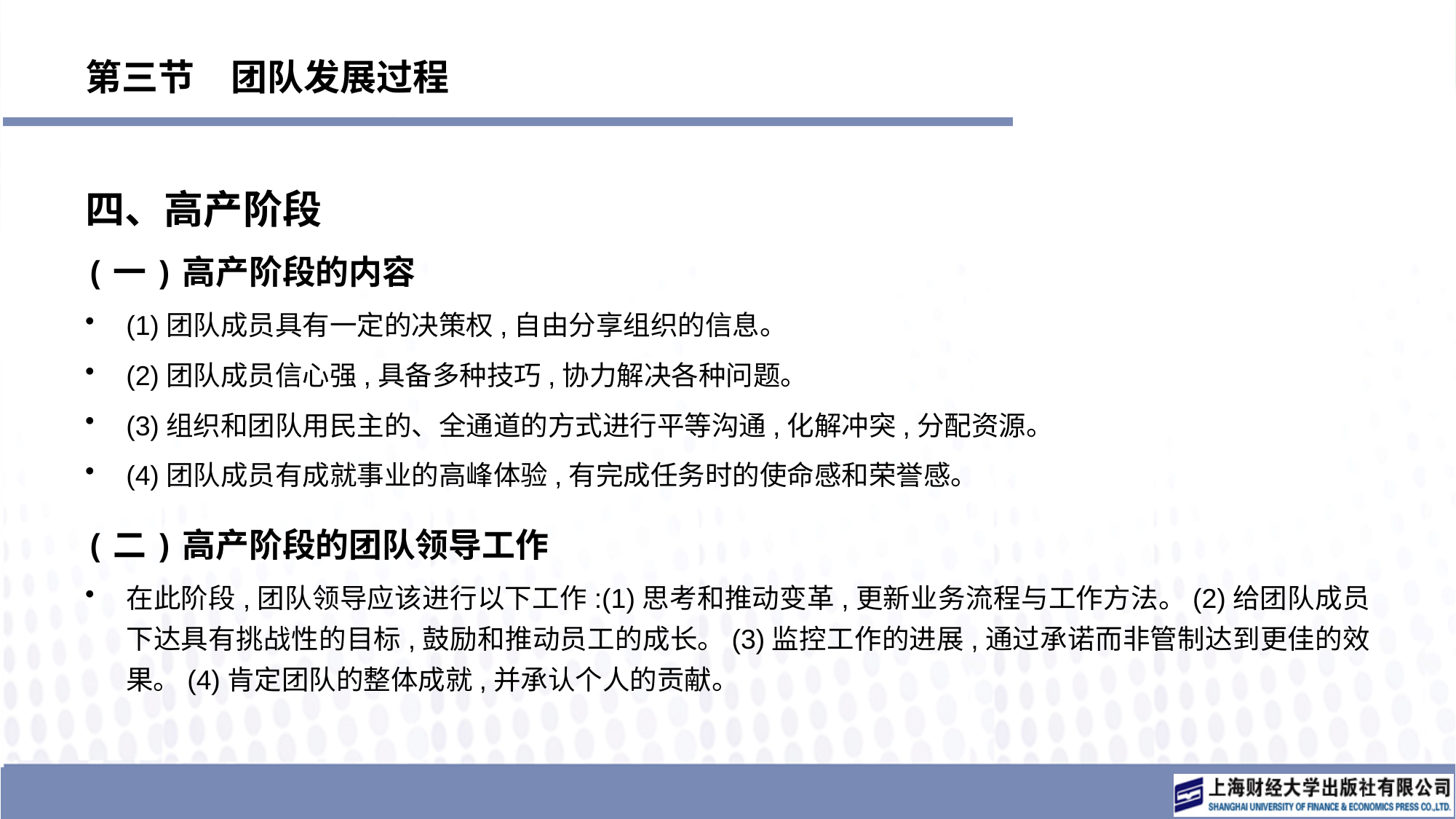

# 第三节　团队发展过程
四、高产阶段
(一)高产阶段的内容
(1)团队成员具有一定的决策权,自由分享组织的信息。
(2)团队成员信心强,具备多种技巧,协力解决各种问题。
(3)组织和团队用民主的、全通道的方式进行平等沟通,化解冲突,分配资源。
(4)团队成员有成就事业的高峰体验,有完成任务时的使命感和荣誉感。
(二)高产阶段的团队领导工作
在此阶段,团队领导应该进行以下工作:(1)思考和推动变革,更新业务流程与工作方法。(2)给团队成员下达具有挑战性的目标,鼓励和推动员工的成长。(3)监控工作的进展,通过承诺而非管制达到更佳的效果。(4)肯定团队的整体成就,并承认个人的贡献。